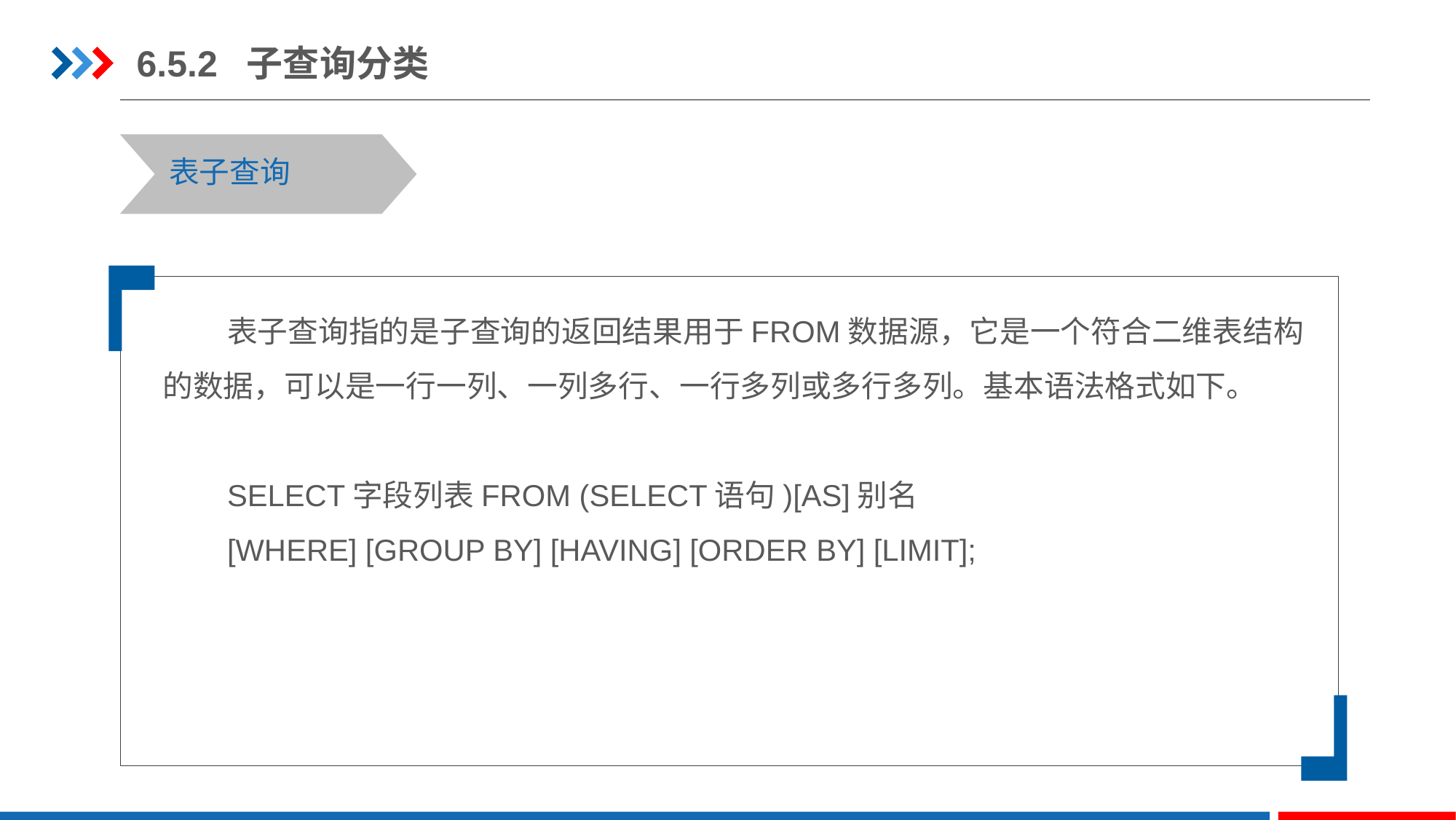

6.5.2  子查询分类

表子查询

表子查询指的是子查询的返回结果用于FROM数据源，它是一个符合二维表结构的数据，可以是一行一列、一列多行、一行多列或多行多列。基本语法格式如下。

SELECT字段列表FROM (SELECT语句)[AS]别名
[WHERE] [GROUP BY] [HAVING] [ORDER BY] [LIMIT];